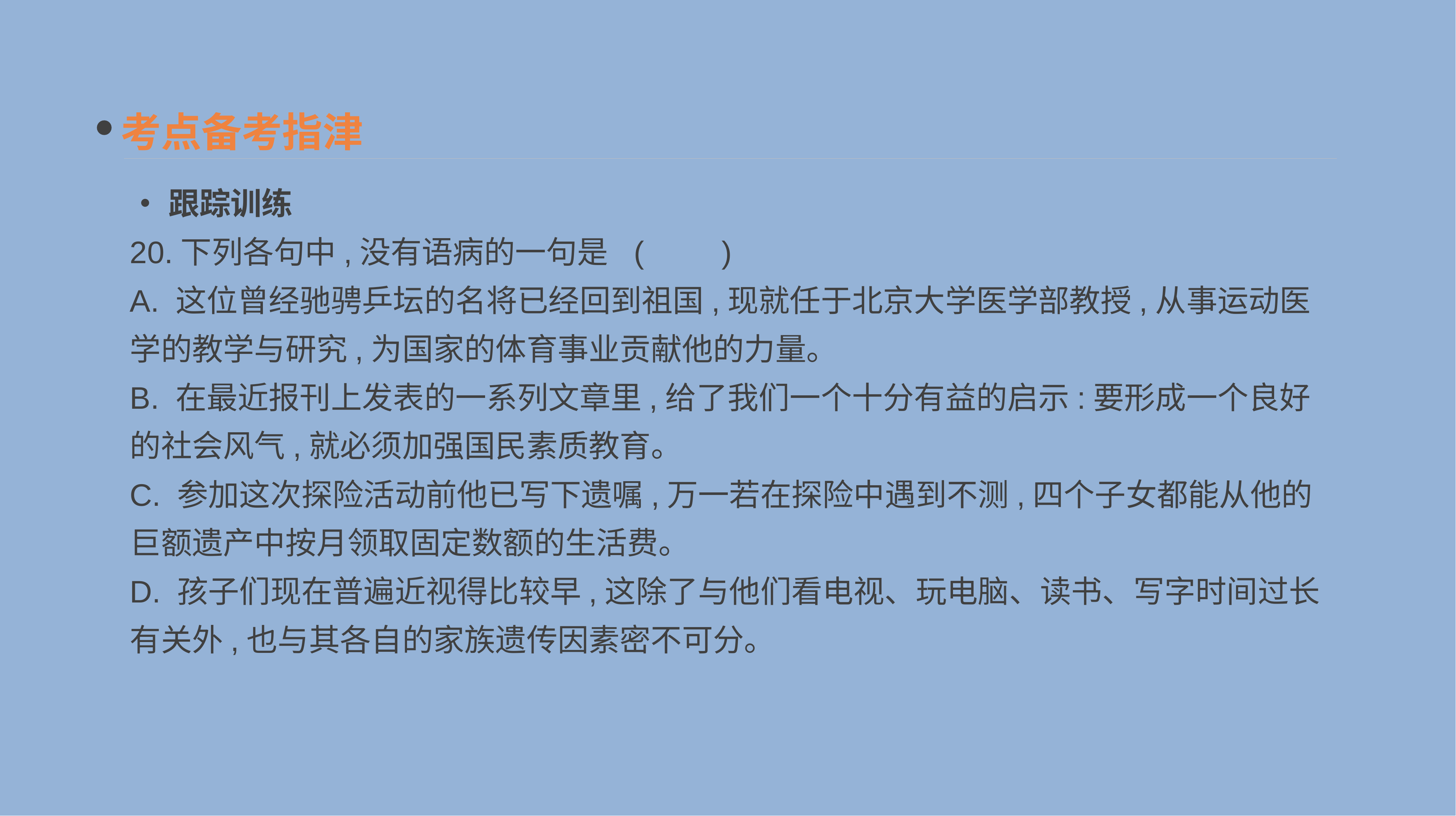

考点备考指津

•跟踪训练
20.下列各句中,没有语病的一句是 	(　　)
A. 这位曾经驰骋乒坛的名将已经回到祖国,现就任于北京大学医学部教授,从事运动医学的教学与研究,为国家的体育事业贡献他的力量。
B. 在最近报刊上发表的一系列文章里,给了我们一个十分有益的启示:要形成一个良好的社会风气,就必须加强国民素质教育。
C. 参加这次探险活动前他已写下遗嘱,万一若在探险中遇到不测,四个子女都能从他的巨额遗产中按月领取固定数额的生活费。
D. 孩子们现在普遍近视得比较早,这除了与他们看电视、玩电脑、读书、写字时间过长有关外,也与其各自的家族遗传因素密不可分。